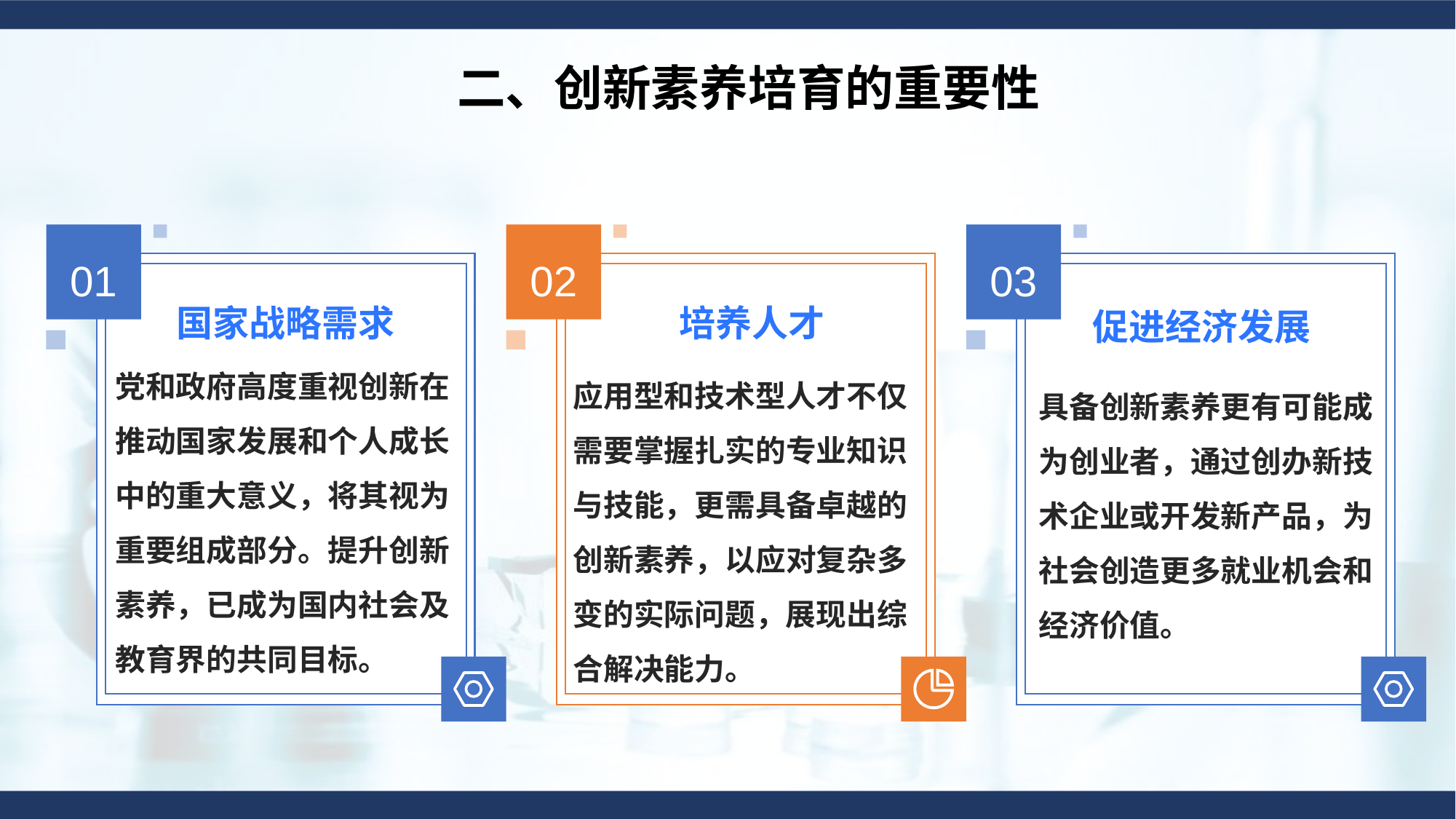

二、创新素养培育的重要性

01
02
03

国家战略需求
培养人才
促进经济发展

党和政府高度重视创新在推动国家发展和个人成长中的重大意义，将其视为重要组成部分。提升创新素养，已成为国内社会及教育界的共同目标。
应用型和技术型人才不仅需要掌握扎实的专业知识与技能，更需具备卓越的创新素养，以应对复杂多变的实际问题，展现出综合解决能力。
具备创新素养更有可能成为创业者，通过创办新技术企业或开发新产品，为社会创造更多就业机会和经济价值。